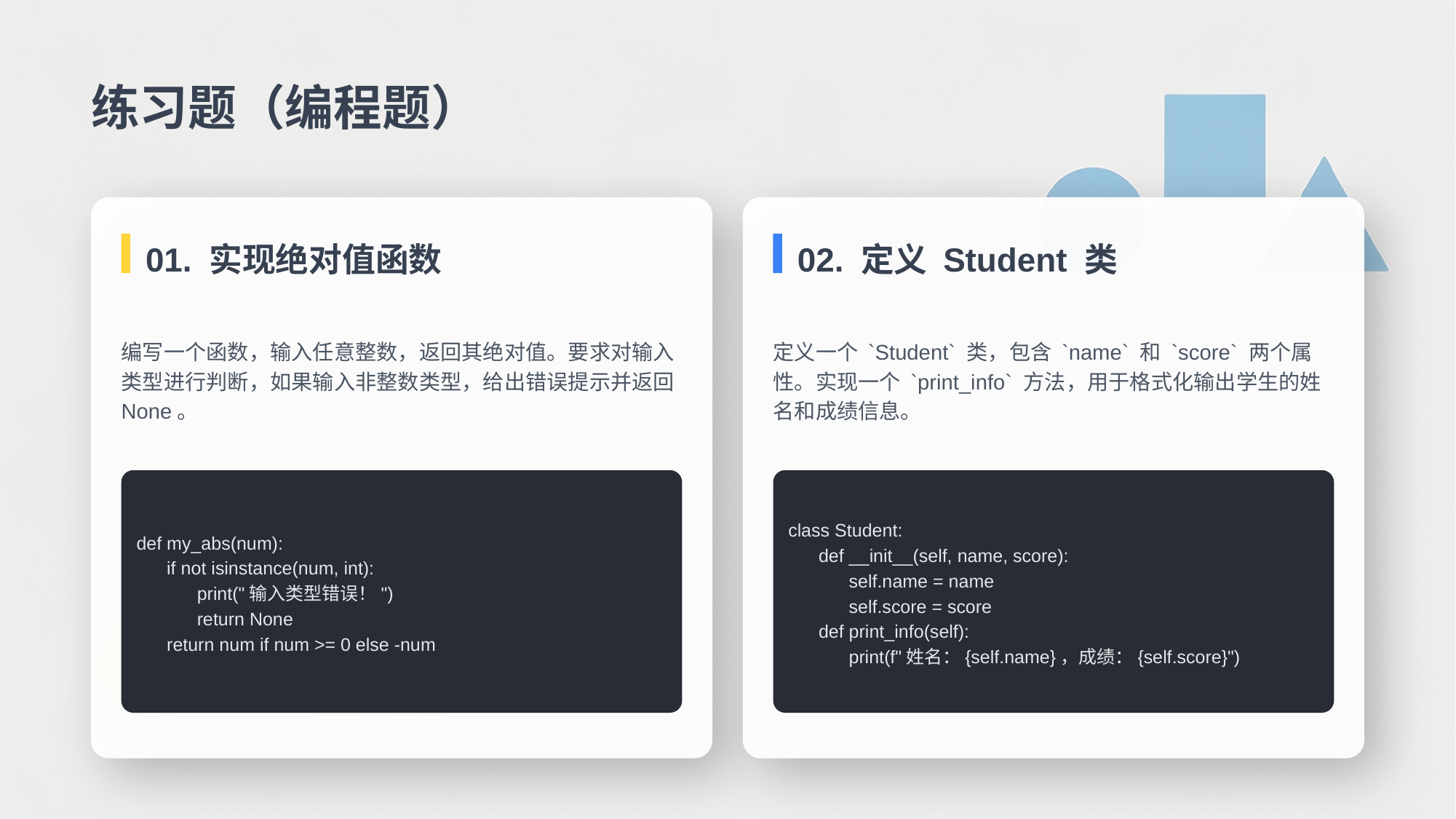

练习题（编程题）

01. 实现绝对值函数
02. 定义 Student 类

编写一个函数，输入任意整数，返回其绝对值。要求对输入类型进行判断，如果输入非整数类型，给出错误提示并返回 None。
定义一个 `Student` 类，包含 `name` 和 `score` 两个属性。实现一个 `print_info` 方法，用于格式化输出学生的姓名和成绩信息。

def my_abs(num):
if not isinstance(num, int):
print("输入类型错误！")
return None
return num if num >= 0 else -num
class Student:
def __init__(self, name, score):
self.name = name
self.score = score
def print_info(self):
print(f"姓名：{self.name}，成绩：{self.score}")